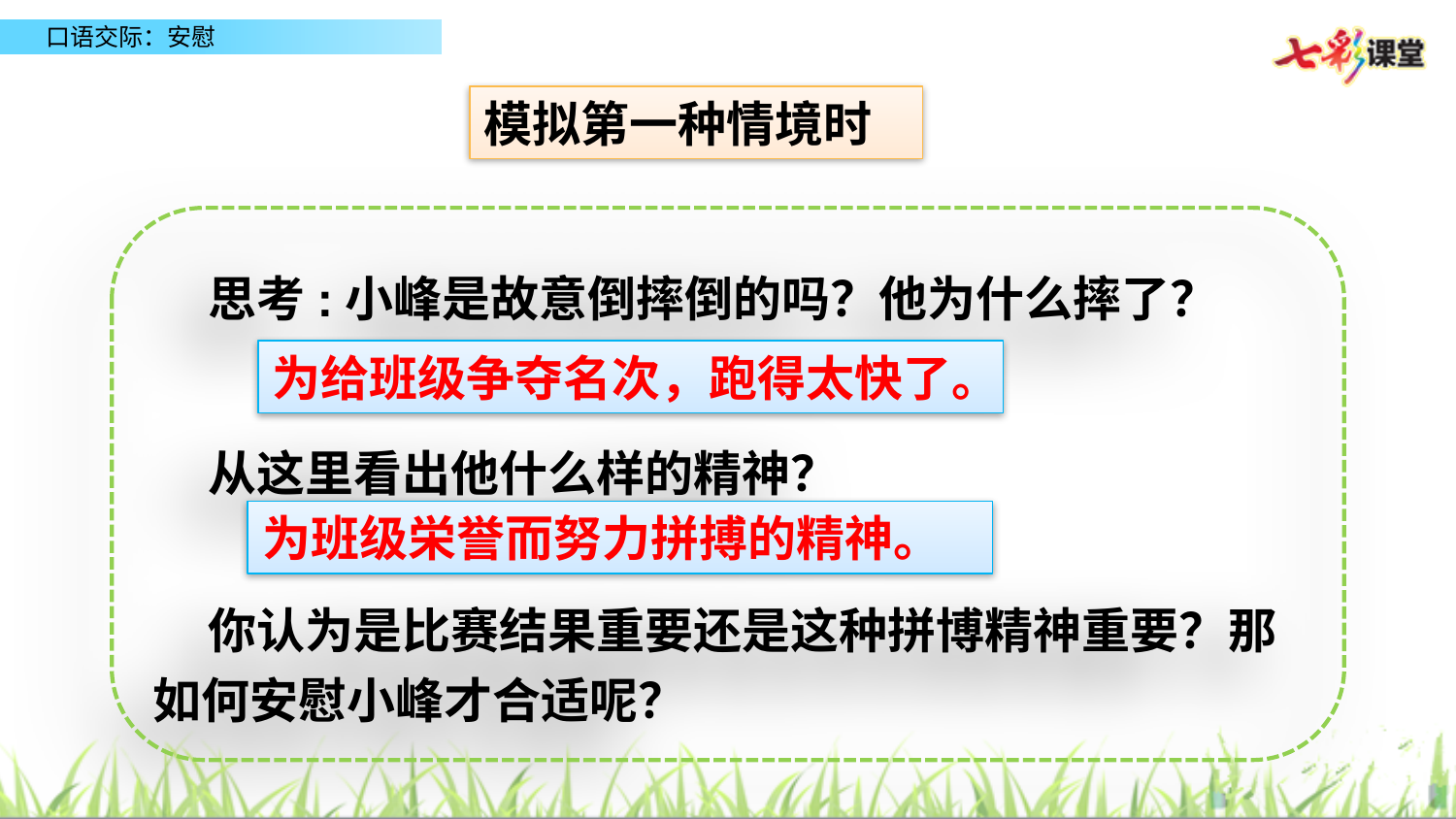

模拟第一种情境时
    思考:小峰是故意倒摔倒的吗？他为什么摔了？

    从这里看出他什么样的精神？

    你认为是比赛结果重要还是这种拼博精神重要？那如何安慰小峰才合适呢？
为给班级争夺名次，跑得太快了。
为班级栄誉而努力拼搏的精神。